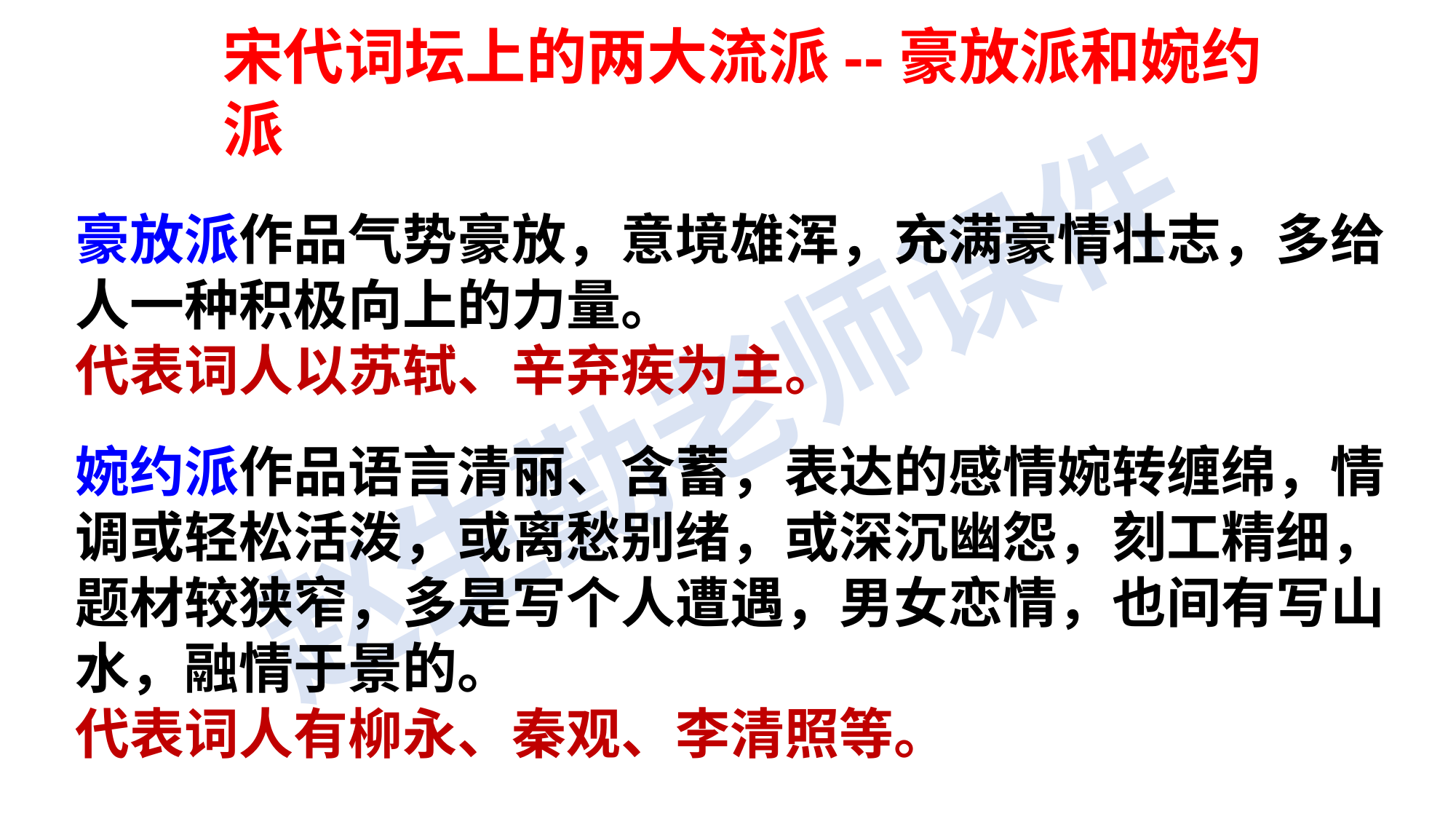

宋代词坛上的两大流派--豪放派和婉约派
豪放派作品气势豪放，意境雄浑，充满豪情壮志，多给人一种积极向上的力量。
代表词人以苏轼、辛弃疾为主。
婉约派作品语言清丽、含蓄，表达的感情婉转缠绵，情调或轻松活泼，或离愁别绪，或深沉幽怨，刻工精细，题材较狭窄，多是写个人遭遇，男女恋情，也间有写山水，融情于景的。
代表词人有柳永、秦观、李清照等。